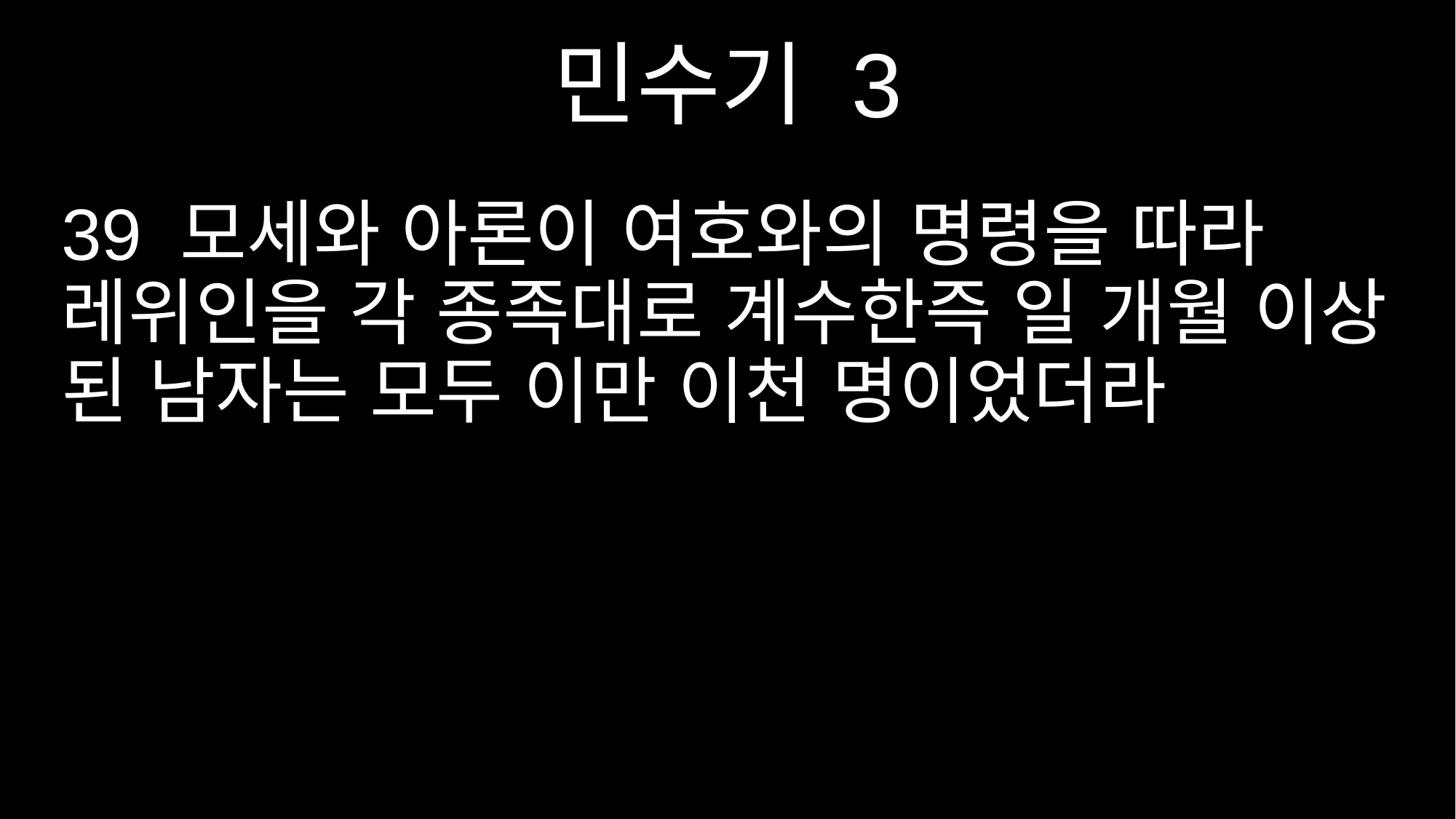

민수기 3
39 모세와 아론이 여호와의 명령을 따라 레위인을 각 종족대로 계수한즉 일 개월 이상 된 남자는 모두 이만 이천 명이었더라